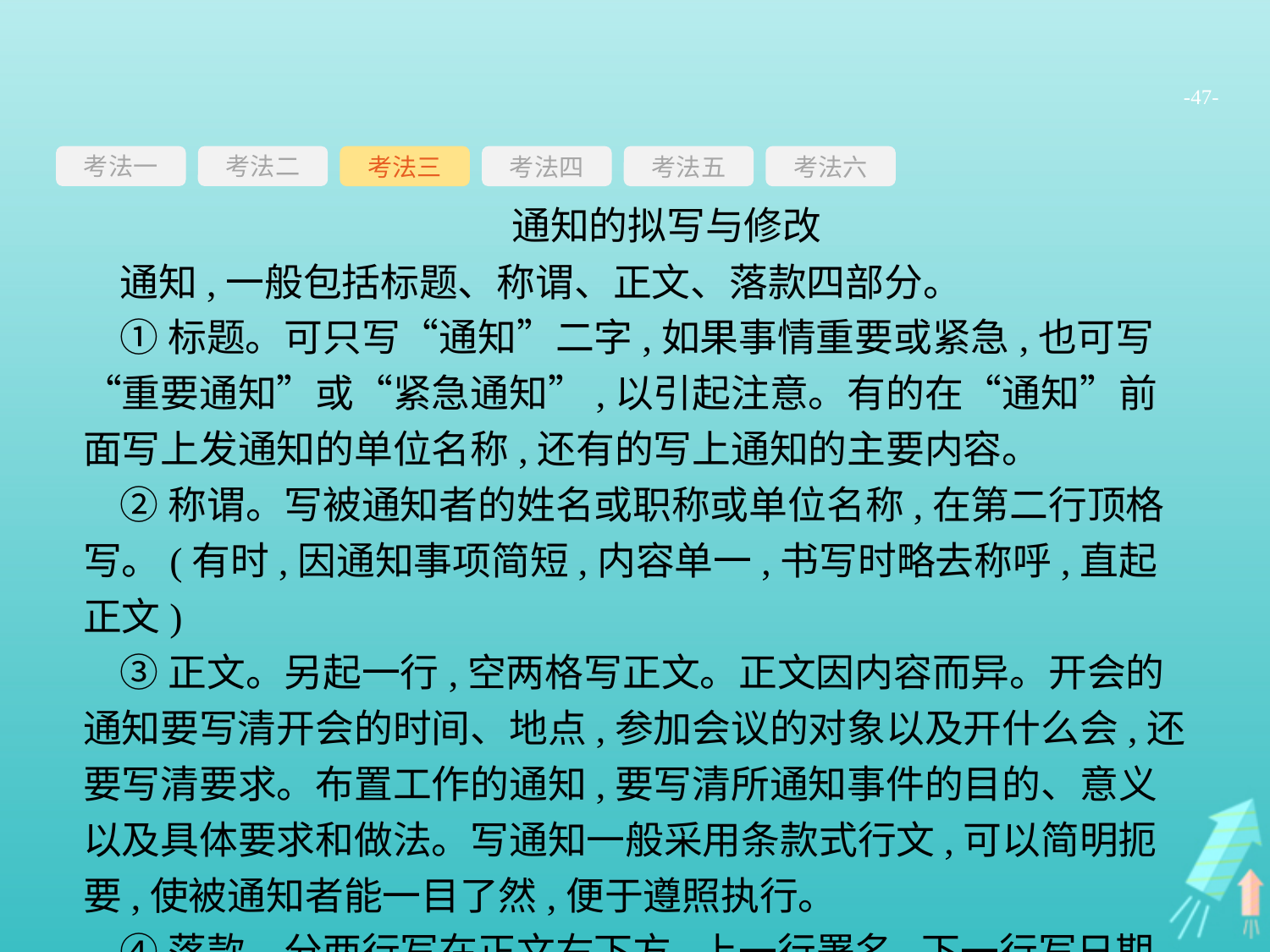

-47-
考法一
考法三
考法四
考法五
考法六
考法二
通知的拟写与修改
通知,一般包括标题、称谓、正文、落款四部分。
①标题。可只写“通知”二字,如果事情重要或紧急,也可写“重要通知”或“紧急通知”,以引起注意。有的在“通知”前面写上发通知的单位名称,还有的写上通知的主要内容。
②称谓。写被通知者的姓名或职称或单位名称,在第二行顶格写。(有时,因通知事项简短,内容单一,书写时略去称呼,直起正文)
③正文。另起一行,空两格写正文。正文因内容而异。开会的通知要写清开会的时间、地点,参加会议的对象以及开什么会,还要写清要求。布置工作的通知,要写清所通知事件的目的、意义以及具体要求和做法。写通知一般采用条款式行文,可以简明扼要,使被通知者能一目了然,便于遵照执行。
④落款。分两行写在正文右下方,上一行署名,下一行写日期。